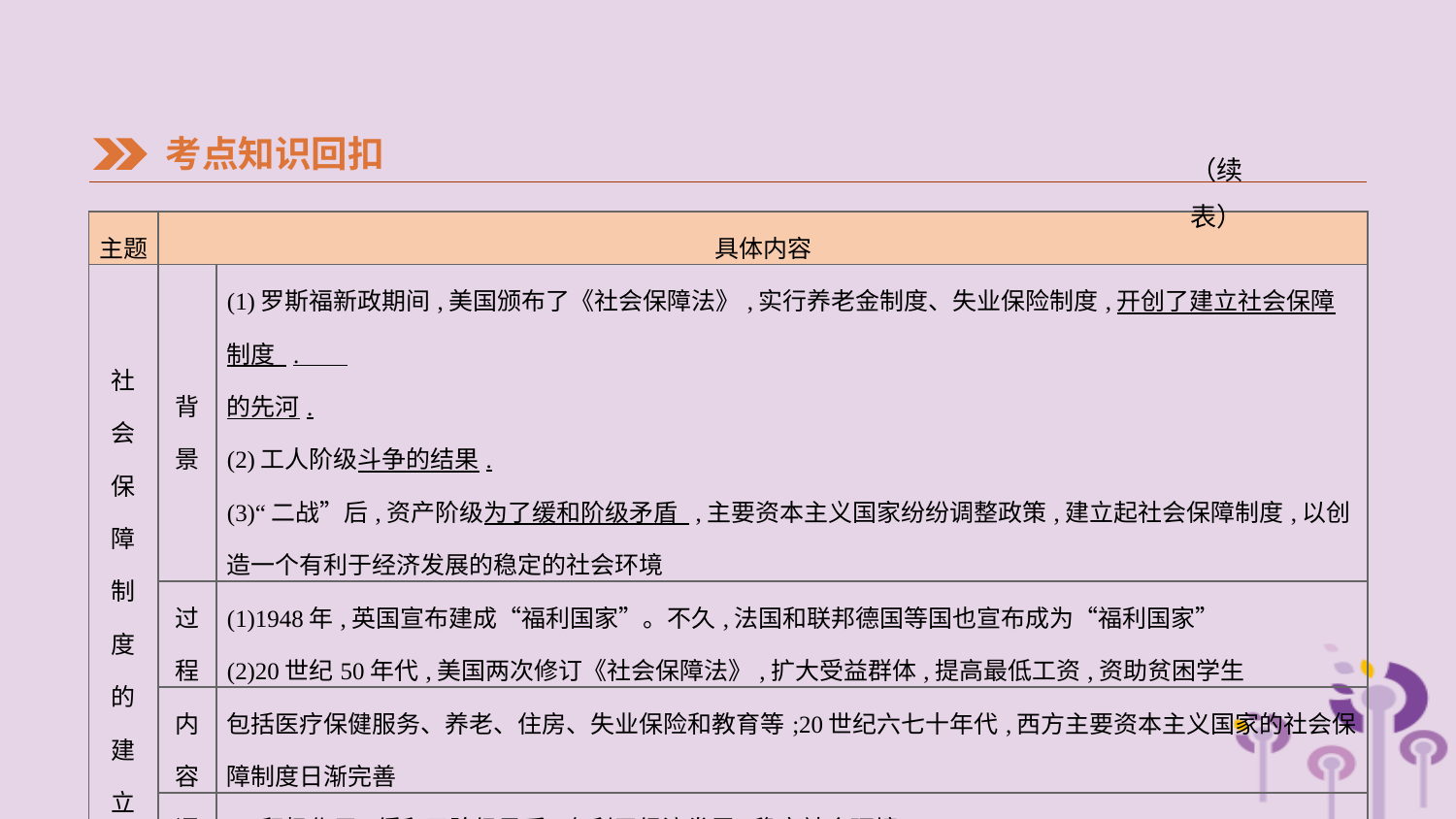

考点知识回扣

（续表）
| 主题 | 具体内容 |  |
| --- | --- | --- |
| 社 会 保 障 制 度 的 建 立 | 背 景 | (1)罗斯福新政期间,美国颁布了《社会保障法》,实行养老金制度、失业保险制度,开创了建立社会保障制度 . 的先河. (2)工人阶级斗争的结果. (3)“二战”后,资产阶级为了缓和阶级矛盾 ,主要资本主义国家纷纷调整政策,建立起社会保障制度,以创造一个有利于经济发展的稳定的社会环境 |
|  | 过 程 | (1)1948年,英国宣布建成“福利国家”。不久,法国和联邦德国等国也宣布成为“福利国家” (2)20世纪50年代,美国两次修订《社会保障法》,扩大受益群体,提高最低工资,资助贫困学生 |
|  | 内 容 | 包括医疗保健服务、养老、住房、失业保险和教育等;20世纪六七十年代,西方主要资本主义国家的社会保障制度日渐完善 |
|  | 评 价 | (1)积极作用:缓和了阶级矛盾,有利于经济发展,稳定社会环境 (2)局限性:社会保障制度不能解决资本主义制度的基本矛盾 |